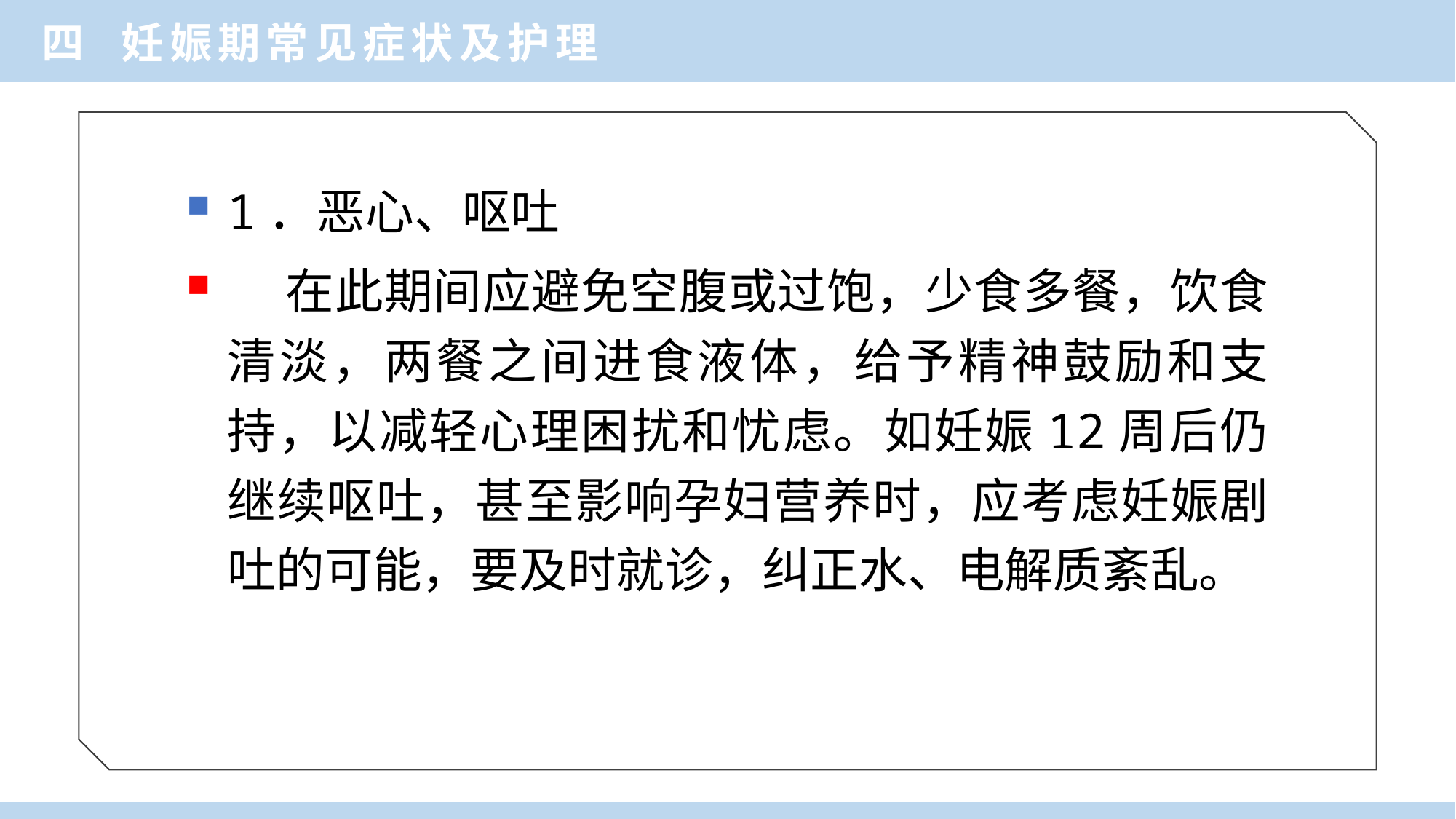

四  妊娠期常见症状及护理

1．恶心、呕吐
    在此期间应避免空腹或过饱，少食多餐，饮食清淡，两餐之间进食液体，给予精神鼓励和支持，以减轻心理困扰和忧虑。如妊娠12周后仍继续呕吐，甚至影响孕妇营养时，应考虑妊娠剧吐的可能，要及时就诊，纠正水、电解质紊乱。